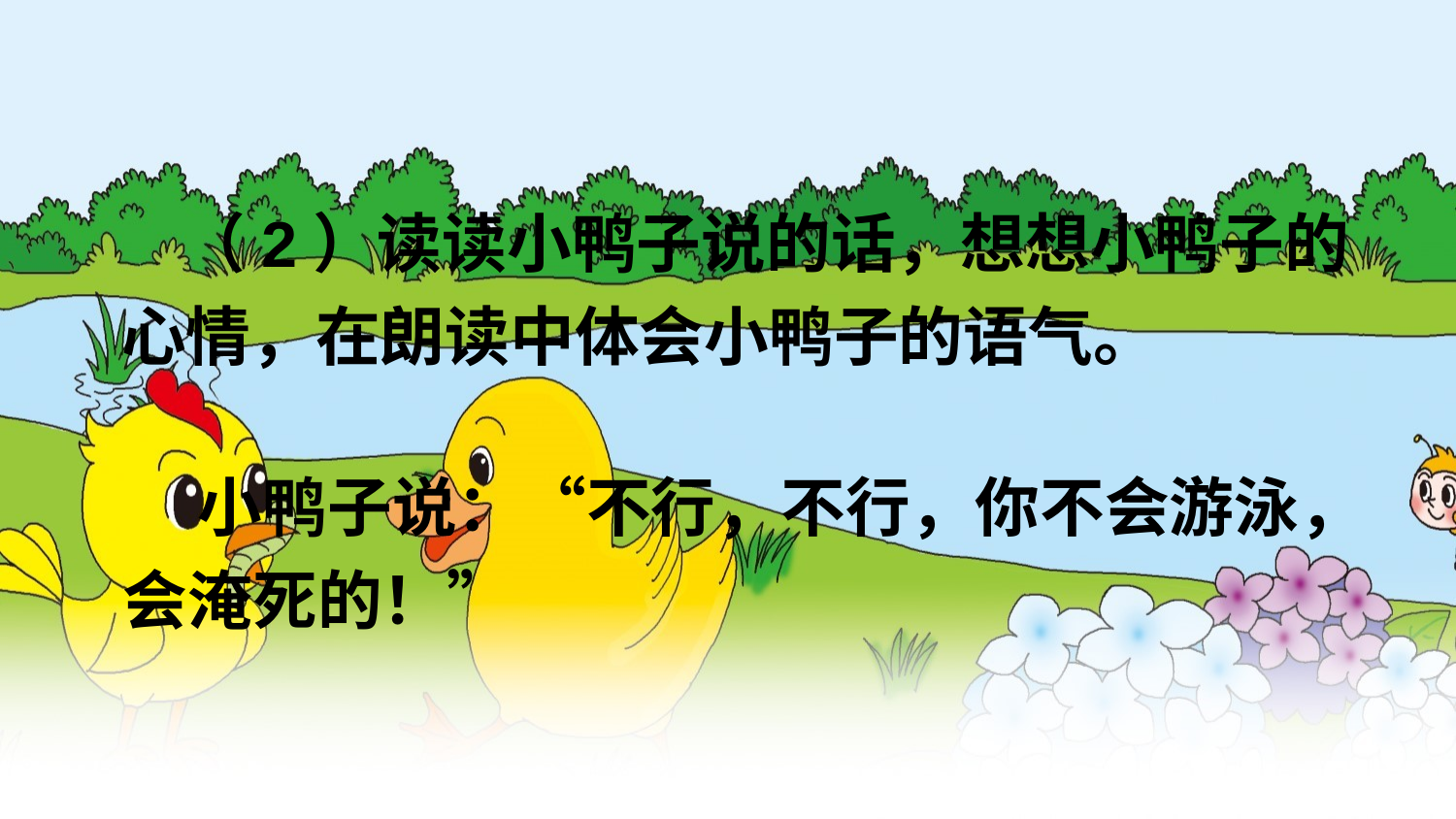

（2）读读小鸭子说的话，想想小鸭子的心情，在朗读中体会小鸭子的语气。
    小鸭子说：“不行，不行，你不会游泳，会淹死的！”